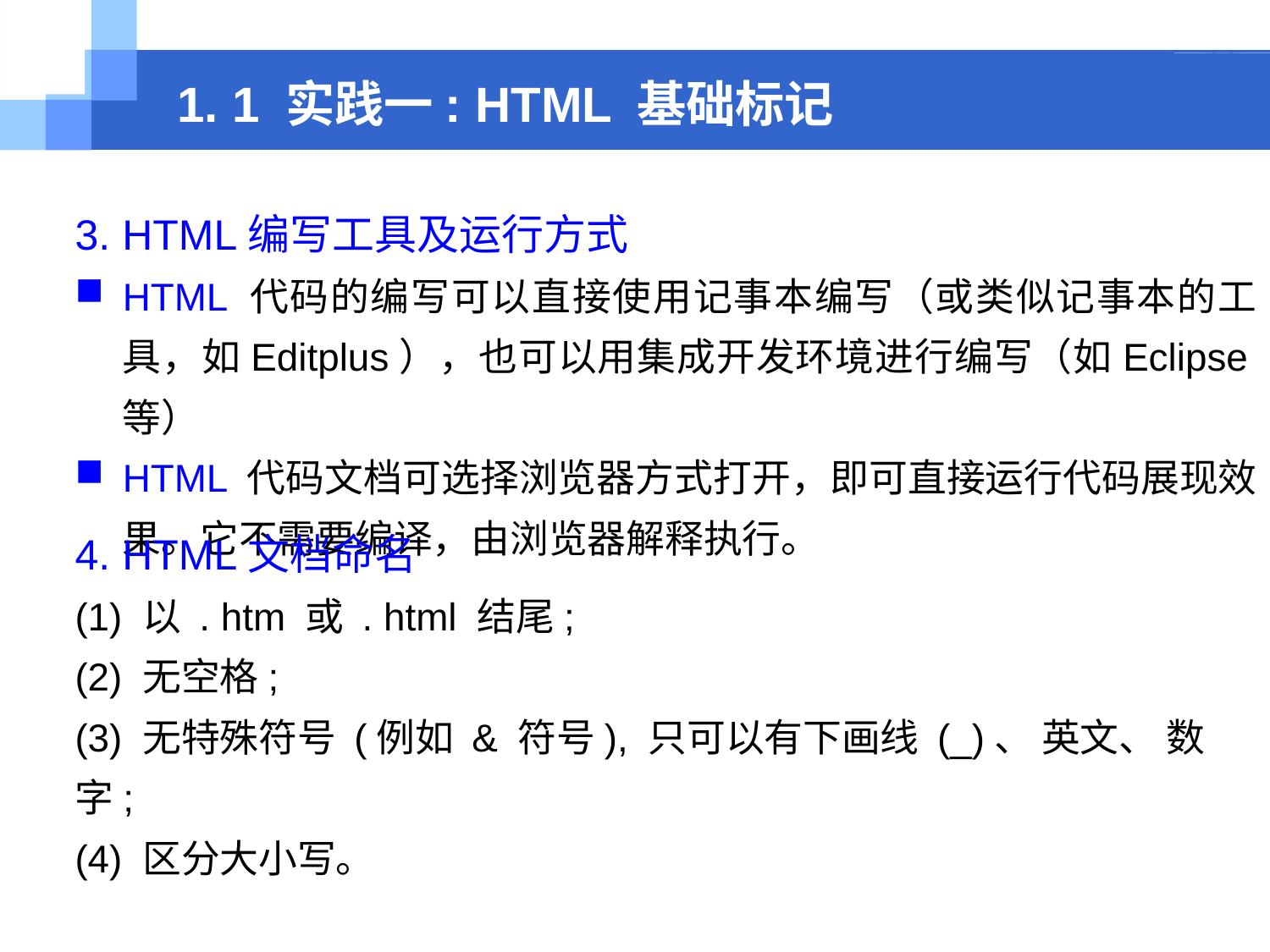

1. 1 实践一: HTML 基础标记
3. HTML编写工具及运行方式
HTML 代码的编写可以直接使用记事本编写（或类似记事本的工具，如Editplus），也可以用集成开发环境进行编写（如Eclipse等）
HTML 代码文档可选择浏览器方式打开，即可直接运行代码展现效果。它不需要编译，由浏览器解释执行。

4. HTML文档命名
(1) 以 . htm 或 . html 结尾;
(2) 无空格;
(3) 无特殊符号 (例如 & 符号), 只可以有下画线 (_)、 英文、 数字;
(4) 区分大小写。